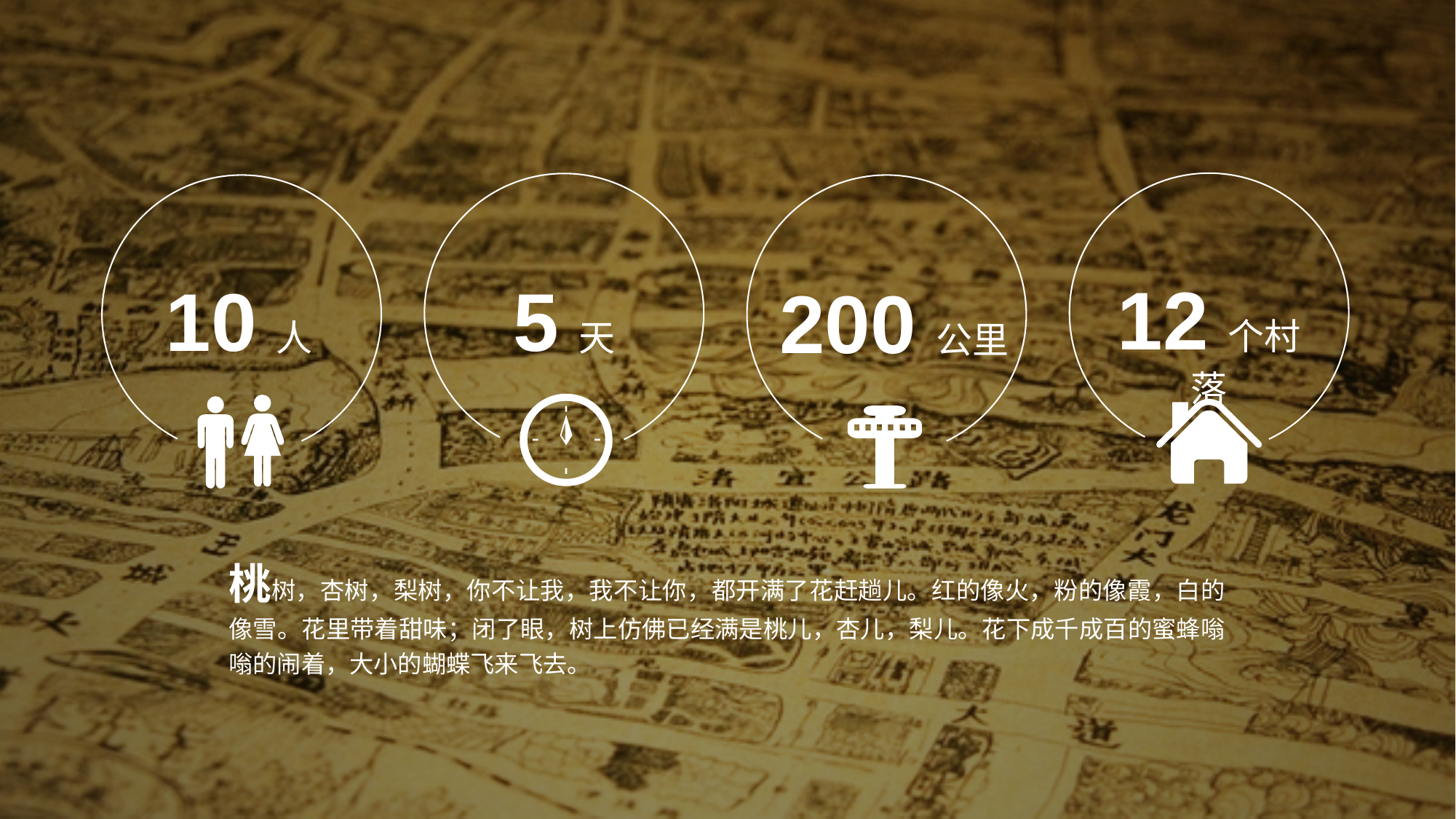

12个村落
10人
5天
200公里

桃树，杏树，梨树，你不让我，我不让你，都开满了花赶趟儿。红的像火，粉的像霞，白的像雪。花里带着甜味；闭了眼，树上仿佛已经满是桃儿，杏儿，梨儿。花下成千成百的蜜蜂嗡嗡的闹着，大小的蝴蝶飞来飞去。